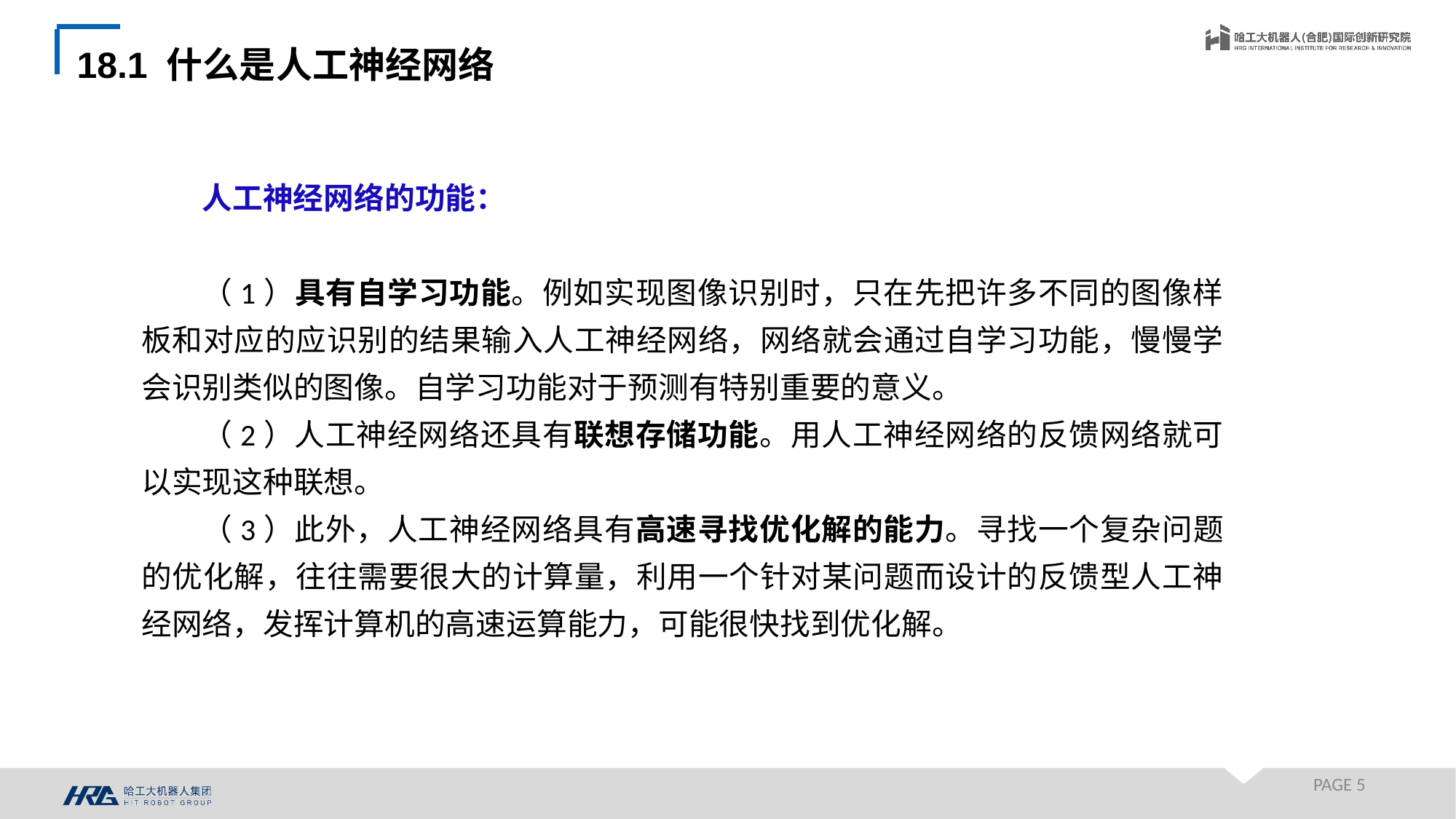

18.1 什么是人工神经网络
人工神经网络的功能：

（1）具有自学习功能。例如实现图像识别时，只在先把许多不同的图像样板和对应的应识别的结果输入人工神经网络，网络就会通过自学习功能，慢慢学会识别类似的图像。自学习功能对于预测有特别重要的意义。
（2）人工神经网络还具有联想存储功能。用人工神经网络的反馈网络就可以实现这种联想。
（3）此外，人工神经网络具有高速寻找优化解的能力。寻找一个复杂问题的优化解，往往需要很大的计算量，利用一个针对某问题而设计的反馈型人工神经网络，发挥计算机的高速运算能力，可能很快找到优化解。